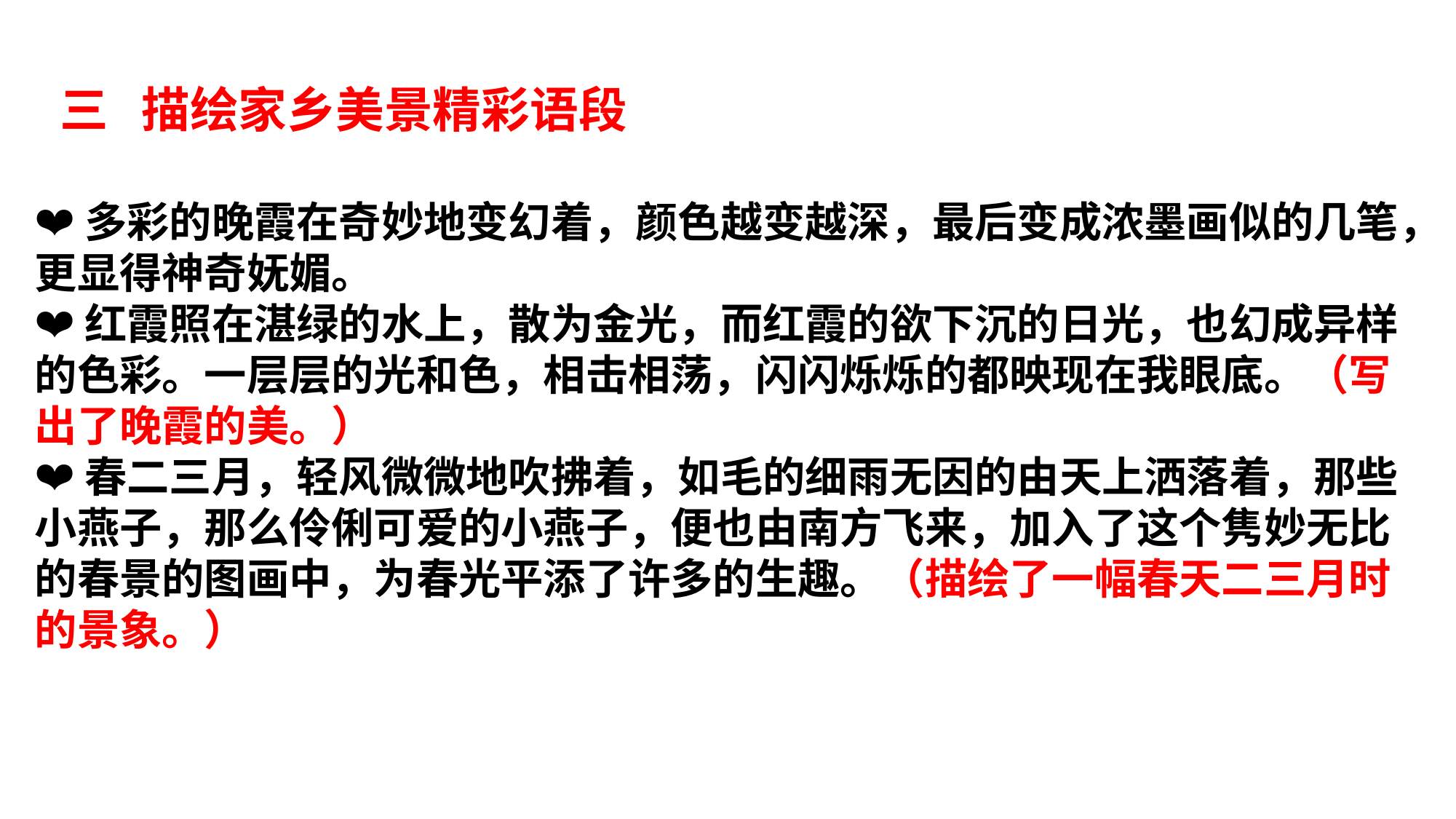

三   描绘家乡美景精彩语段
❤多彩的晚霞在奇妙地变幻着，颜色越变越深，最后变成浓墨画似的几笔，更显得神奇妩媚。
❤红霞照在湛绿的水上，散为金光，而红霞的欲下沉的日光，也幻成异样的色彩。一层层的光和色，相击相荡，闪闪烁烁的都映现在我眼底。（写出了晚霞的美。）
❤春二三月，轻风微微地吹拂着，如毛的细雨无因的由天上洒落着，那些小燕子，那么伶俐可爱的小燕子，便也由南方飞来，加入了这个隽妙无比的春景的图画中，为春光平添了许多的生趣。（描绘了一幅春天二三月时的景象。）